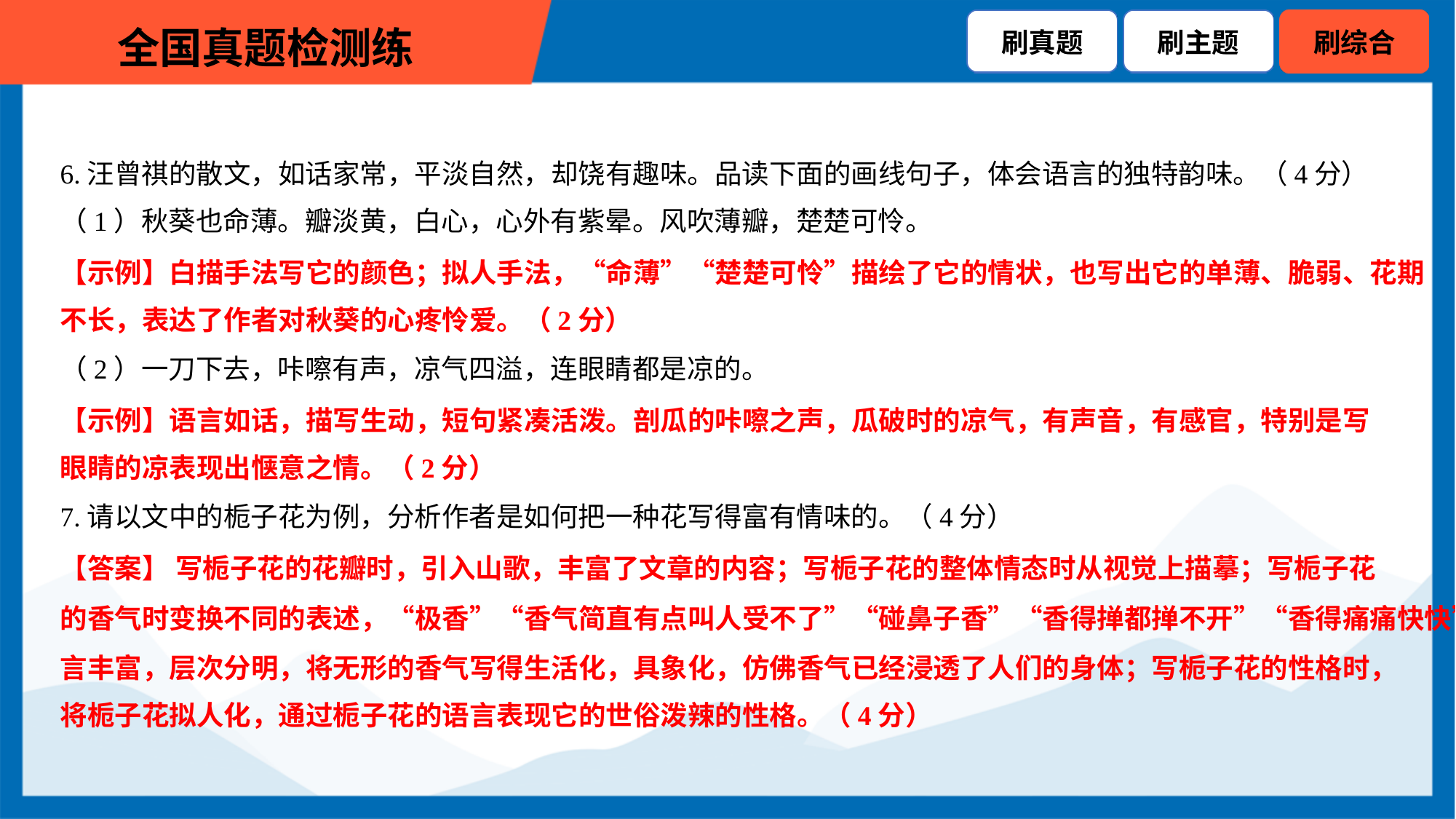

6.汪曾祺的散文，如话家常，平淡自然，却饶有趣味。品读下面的画线句子，体会语言的独特韵味。（4分）
（1）秋葵也命薄。瓣淡黄，白心，心外有紫晕。风吹薄瓣，楚楚可怜。
【示例】白描手法写它的颜色；拟人手法，“命薄”“楚楚可怜”描绘了它的情状，也写出它的单薄、脆弱、花期
不长，表达了作者对秋葵的心疼怜爱。（2分）
（2）一刀下去，咔嚓有声，凉气四溢，连眼睛都是凉的。
【示例】语言如话，描写生动，短句紧凑活泼。剖瓜的咔嚓之声，瓜破时的凉气，有声音，有感官，特别是写
眼睛的凉表现出惬意之情。（2分）
7.请以文中的栀子花为例，分析作者是如何把一种花写得富有情味的。（4分）
【答案】 写栀子花的花瓣时，引入山歌，丰富了文章的内容；写栀子花的整体情态时从视觉上描摹；写栀子花
的香气时变换不同的表述，“极香”“香气简直有点叫人受不了”“碰鼻子香”“香得掸都掸不开”“香得痛痛快快”,语
言丰富，层次分明，将无形的香气写得生活化，具象化，仿佛香气已经浸透了人们的身体；写栀子花的性格时，
将栀子花拟人化，通过栀子花的语言表现它的世俗泼辣的性格。（4分）